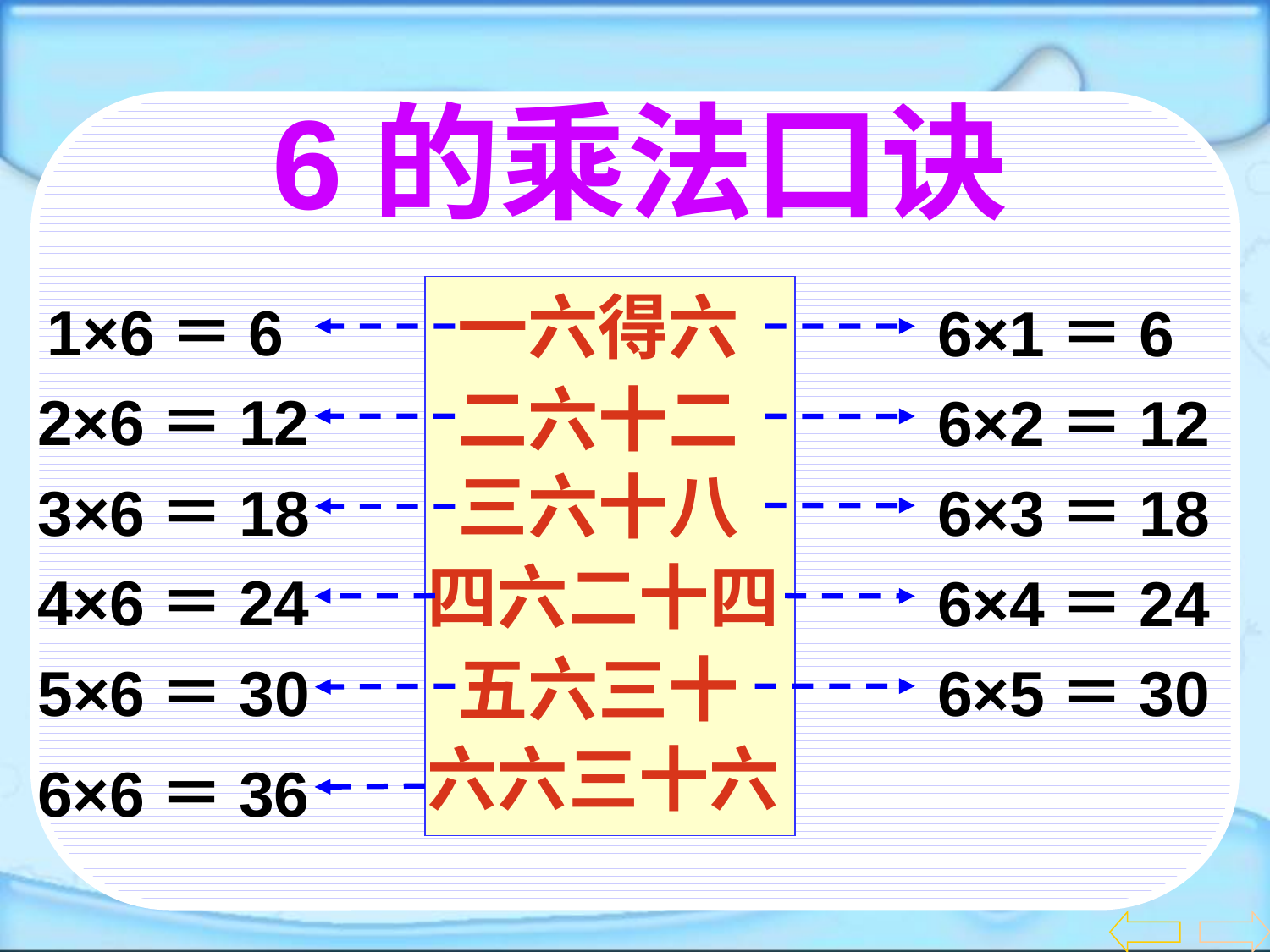

6的乘法口诀

一六得六
1×6＝6
6×1＝6

二六十二
2×6＝12
6×2＝12

三六十八
3×6＝18
6×3＝18

四六二十四
4×6＝24
6×4＝24

五六三十
5×6＝30
6×5＝30

六六三十六
6×6＝36